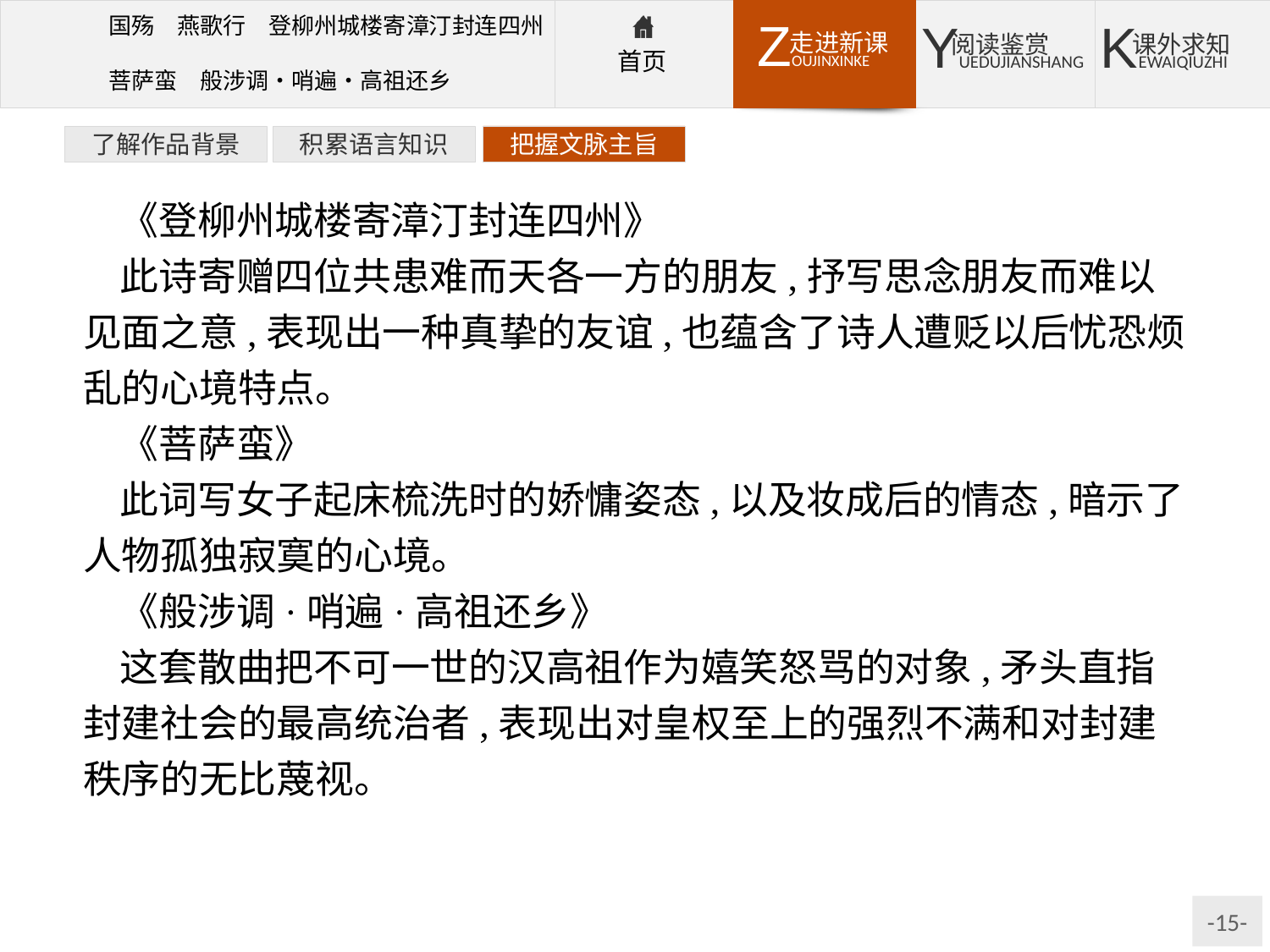

了解作品背景
积累语言知识
把握文脉主旨
《登柳州城楼寄漳汀封连四州》
此诗寄赠四位共患难而天各一方的朋友,抒写思念朋友而难以见面之意,表现出一种真挚的友谊,也蕴含了诗人遭贬以后忧恐烦乱的心境特点。
《菩萨蛮》
此词写女子起床梳洗时的娇慵姿态,以及妆成后的情态,暗示了人物孤独寂寞的心境。
《般涉调·哨遍·高祖还乡》
这套散曲把不可一世的汉高祖作为嬉笑怒骂的对象,矛头直指封建社会的最高统治者,表现出对皇权至上的强烈不满和对封建秩序的无比蔑视。